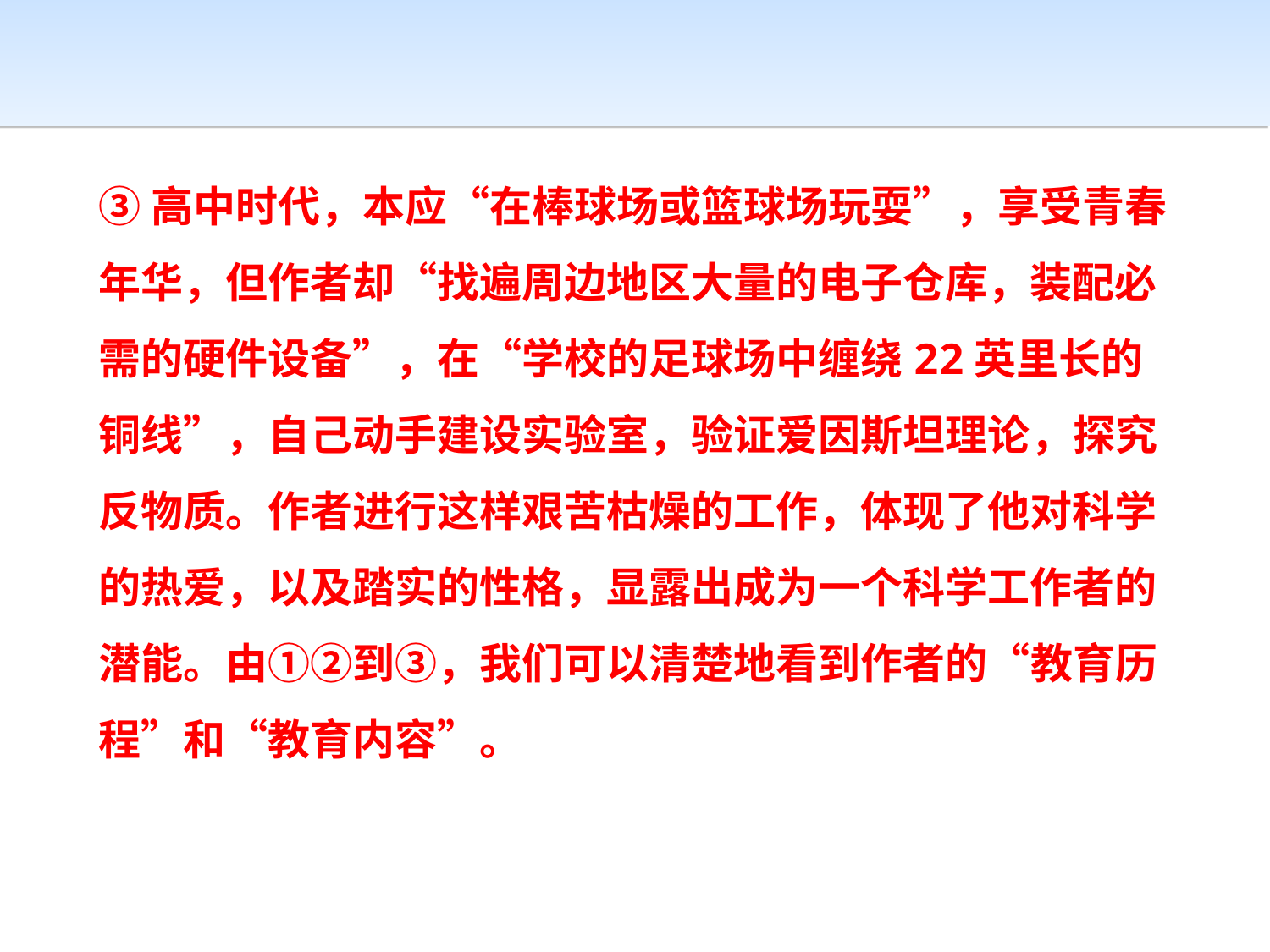

③高中时代，本应“在棒球场或篮球场玩耍”，享受青春年华，但作者却“找遍周边地区大量的电子仓库，装配必需的硬件设备”，在“学校的足球场中缠绕22英里长的铜线”，自己动手建设实验室，验证爱因斯坦理论，探究反物质。作者进行这样艰苦枯燥的工作，体现了他对科学的热爱，以及踏实的性格，显露出成为一个科学工作者的潜能。由①②到③，我们可以清楚地看到作者的“教育历程”和“教育内容”。